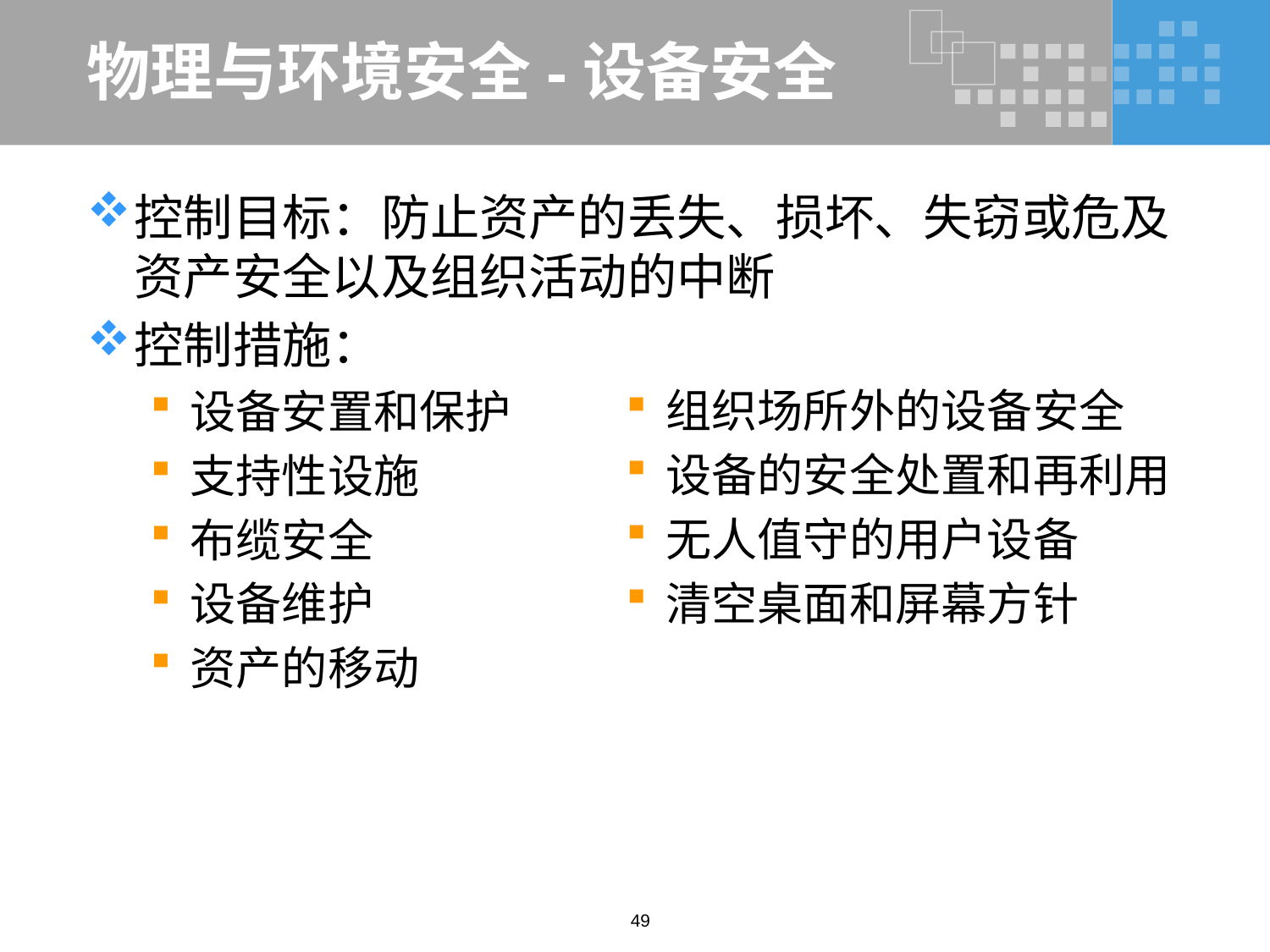

# 物理与环境安全-设备安全
控制目标：防止资产的丢失、损坏、失窃或危及资产安全以及组织活动的中断
控制措施：
设备安置和保护
支持性设施
布缆安全
设备维护
资产的移动
组织场所外的设备安全
设备的安全处置和再利用
无人值守的用户设备
清空桌面和屏幕方针
49